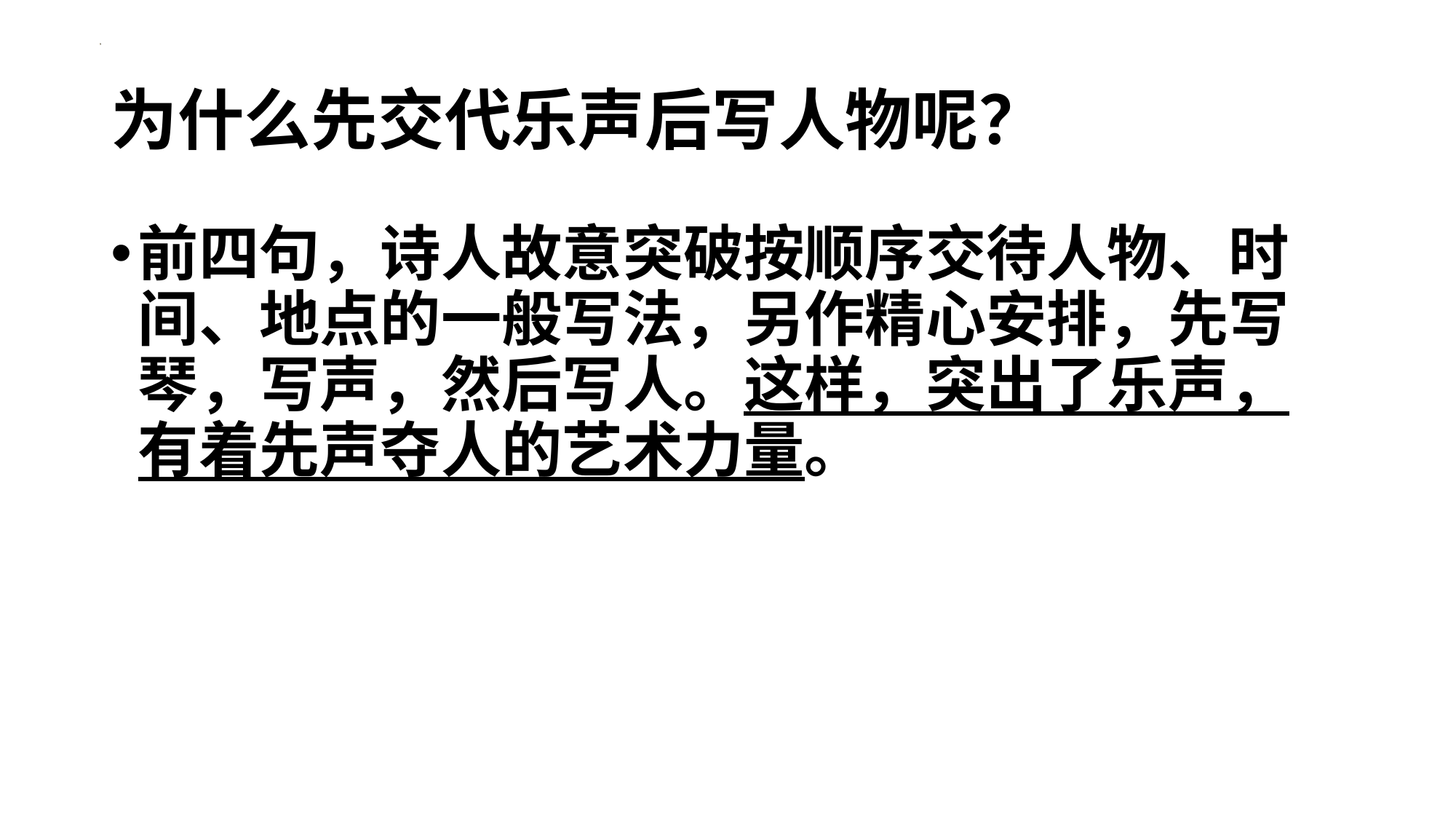

# 为什么先交代乐声后写人物呢？
前四句，诗人故意突破按顺序交待人物、时间、地点的一般写法，另作精心安排，先写琴，写声，然后写人。这样，突出了乐声，有着先声夺人的艺术力量。